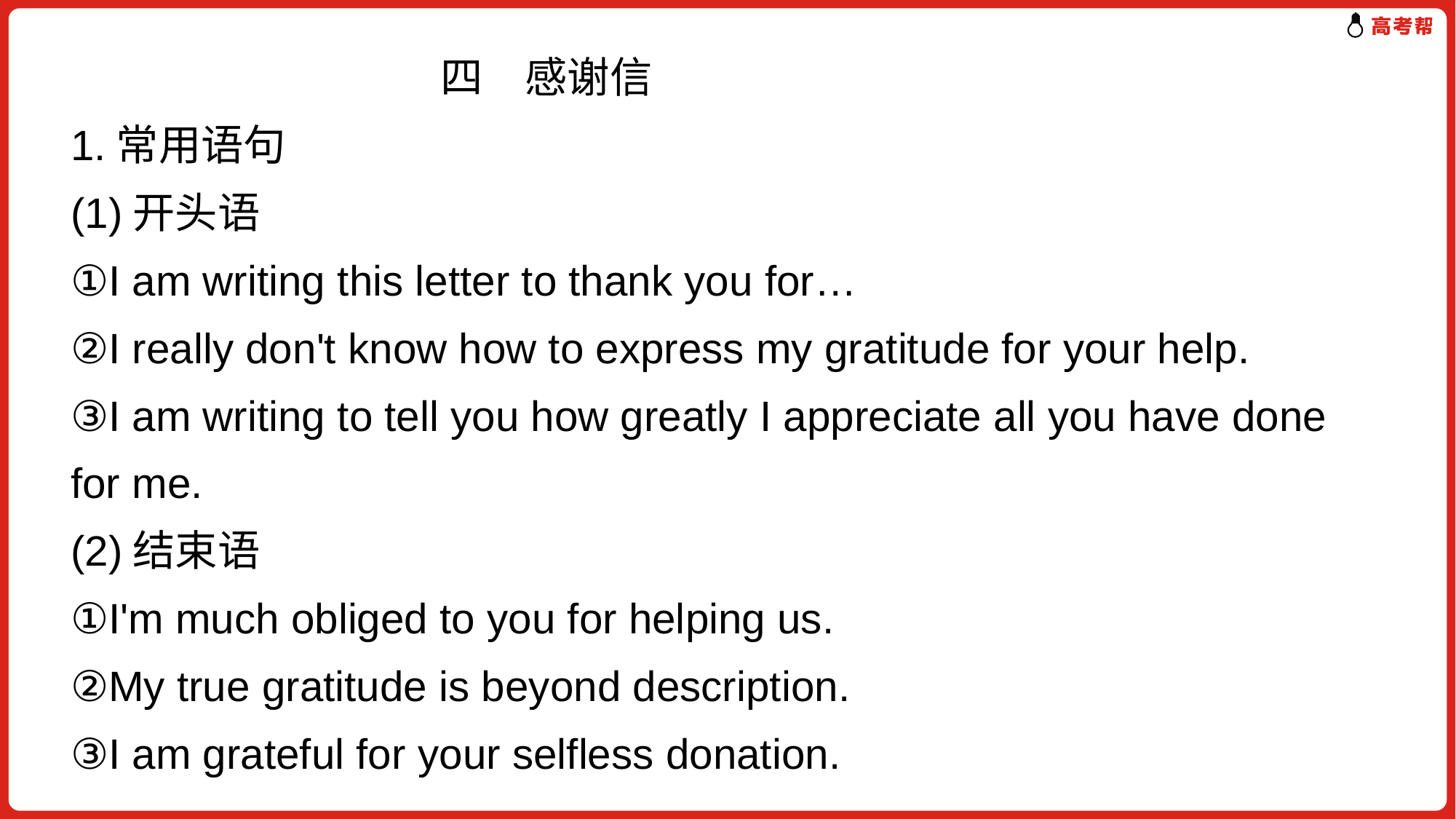

四　感谢信
1.常用语句
(1)开头语
①I am writing this letter to thank you for…
②I really don't know how to express my gratitude for your help.
③I am writing to tell you how greatly I appreciate all you have done for me.
(2)结束语
①I'm much obliged to you for helping us.
②My true gratitude is beyond description.
③I am grateful for your selfless donation.